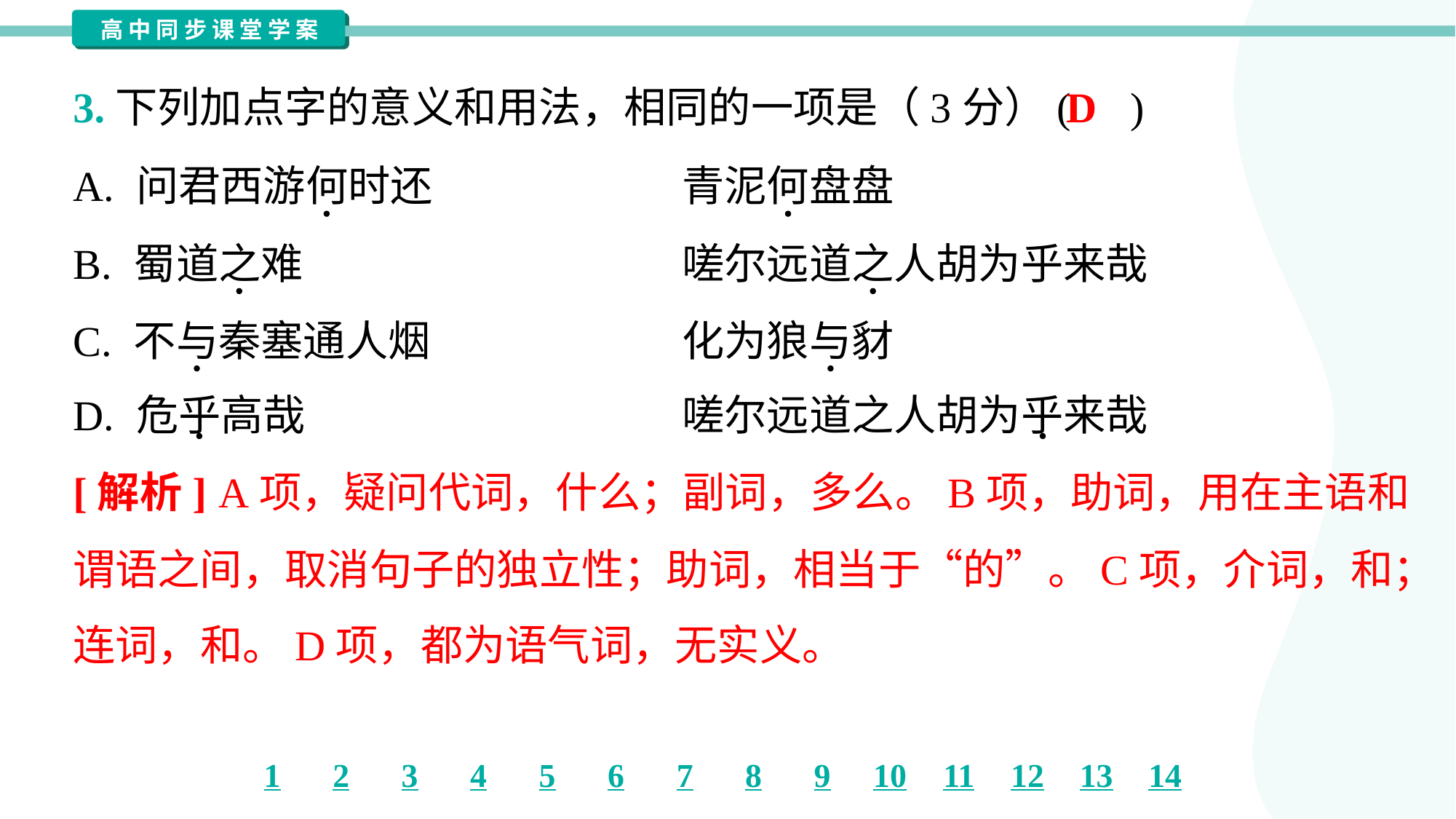

D
3.下列加点字的意义和用法，相同的一项是（3分）(     )
A. 问君西游何时还	青泥何盘盘
B. 蜀道之难	嗟尔远道之人胡为乎来哉
C. 不与秦塞通人烟	化为狼与豺
D. 危乎高哉	嗟尔远道之人胡为乎来哉

[解析] A项，疑问代词，什么；副词，多么。B项，助词，用在主语和
谓语之间，取消句子的独立性；助词，相当于“的”。C项，介词，和；
连词，和。D项，都为语气词，无实义。